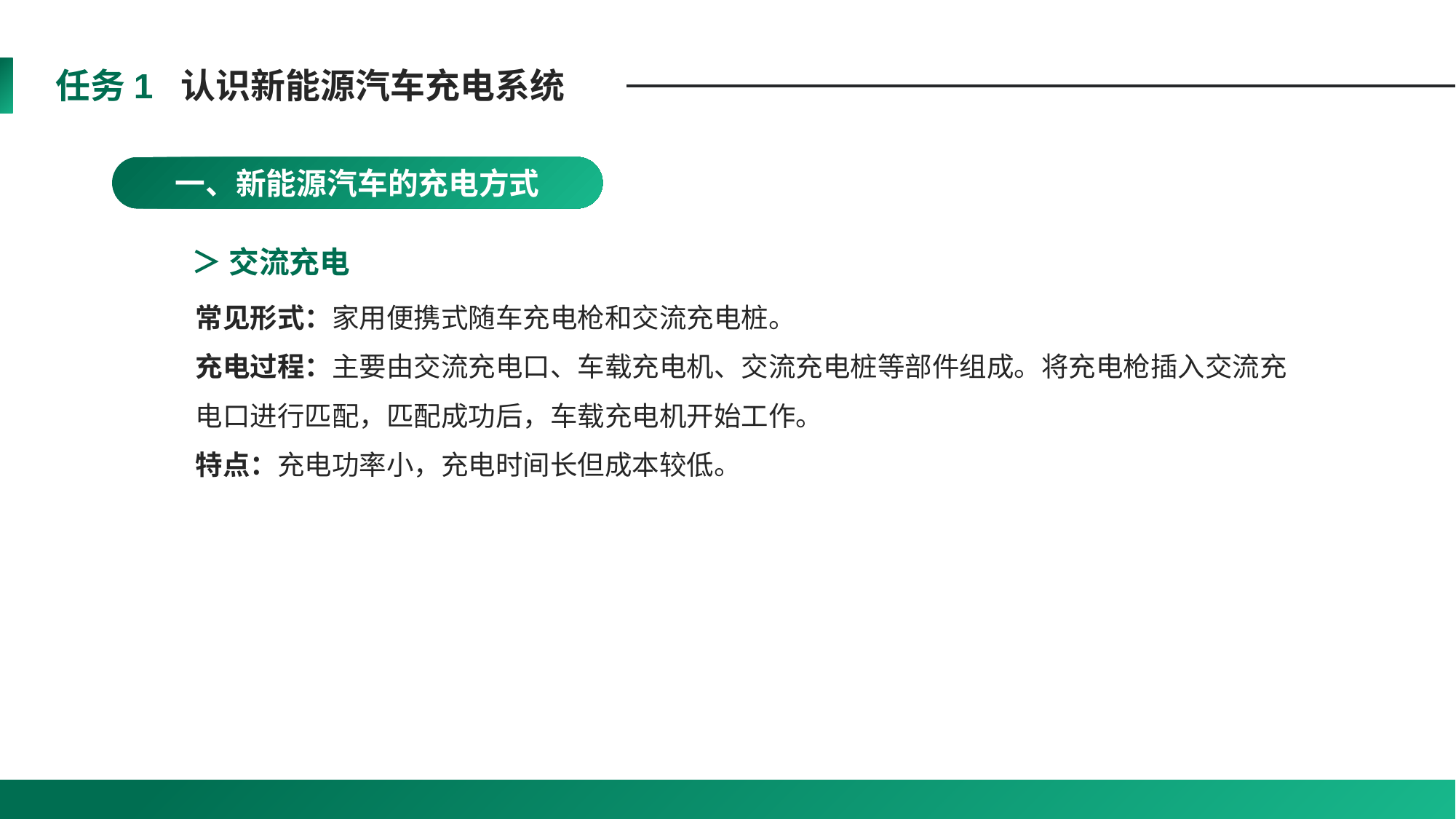

任务1  认识新能源汽车充电系统
一、新能源汽车的充电方式
＞ 交流充电
常见形式：家用便携式随车充电枪和交流充电桩。
充电过程：主要由交流充电口、车载充电机、交流充电桩等部件组成。将充电枪插入交流充电口进行匹配，匹配成功后，车载充电机开始工作。
特点：充电功率小，充电时间长但成本较低。